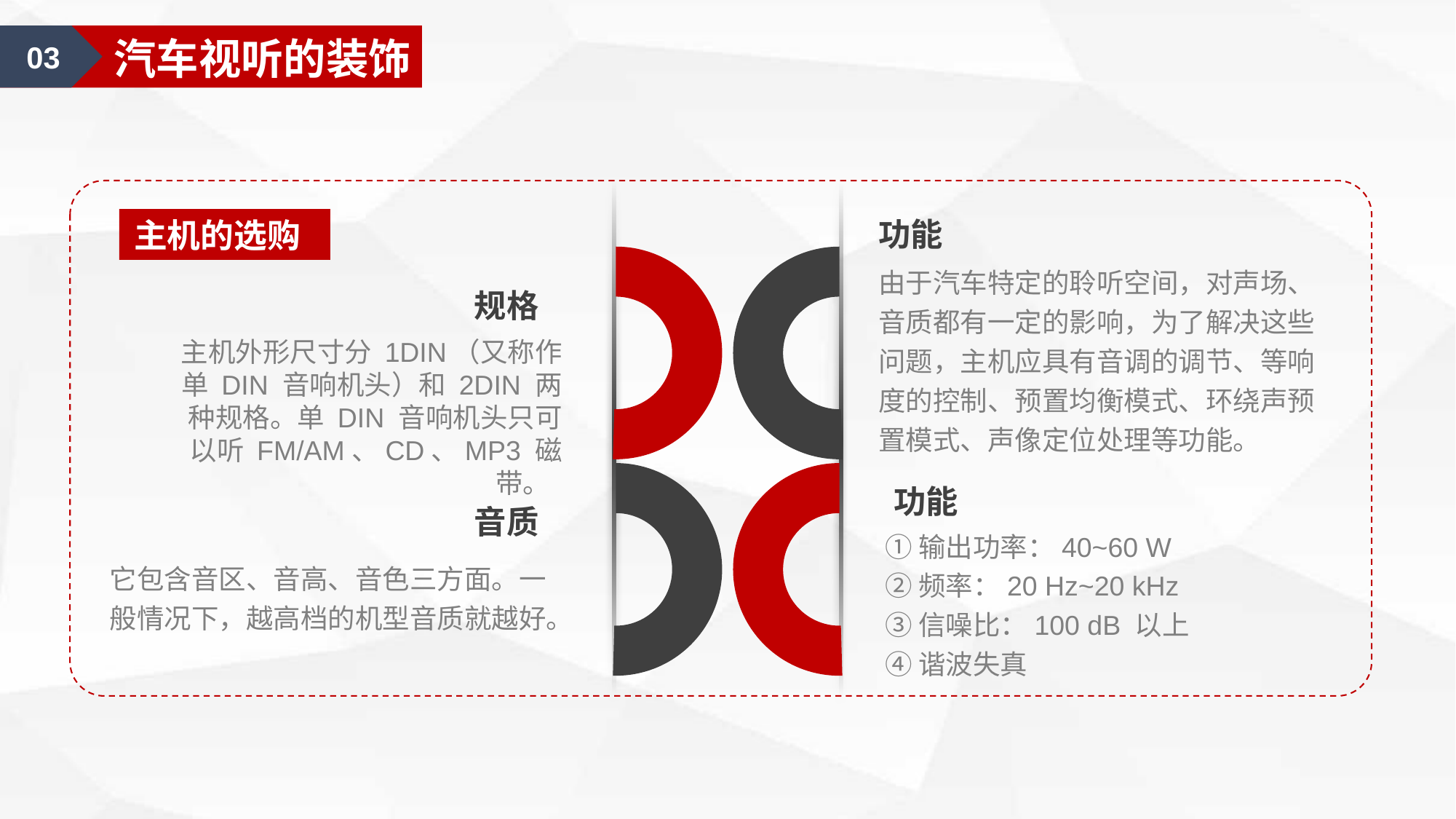

03
汽车视听的装饰

主机的选购
功能

由于汽车特定的聆听空间，对声场、音质都有一定的影响，为了解决这些问题，主机应具有音调的调节、等响度的控制、预置均衡模式、环绕声预置模式、声像定位处理等功能。
规格
主机外形尺寸分 1DIN（又称作单 DIN 音响机头）和 2DIN 两种规格。单 DIN 音响机头只可以听 FM/AM、CD、MP3 磁带。

功能
音质
①输出功率：40~60 W
②频率：20 Hz~20 kHz
③信噪比：100 dB 以上
④谐波失真
它包含音区、音高、音色三方面。一般情况下，越高档的机型音质就越好。